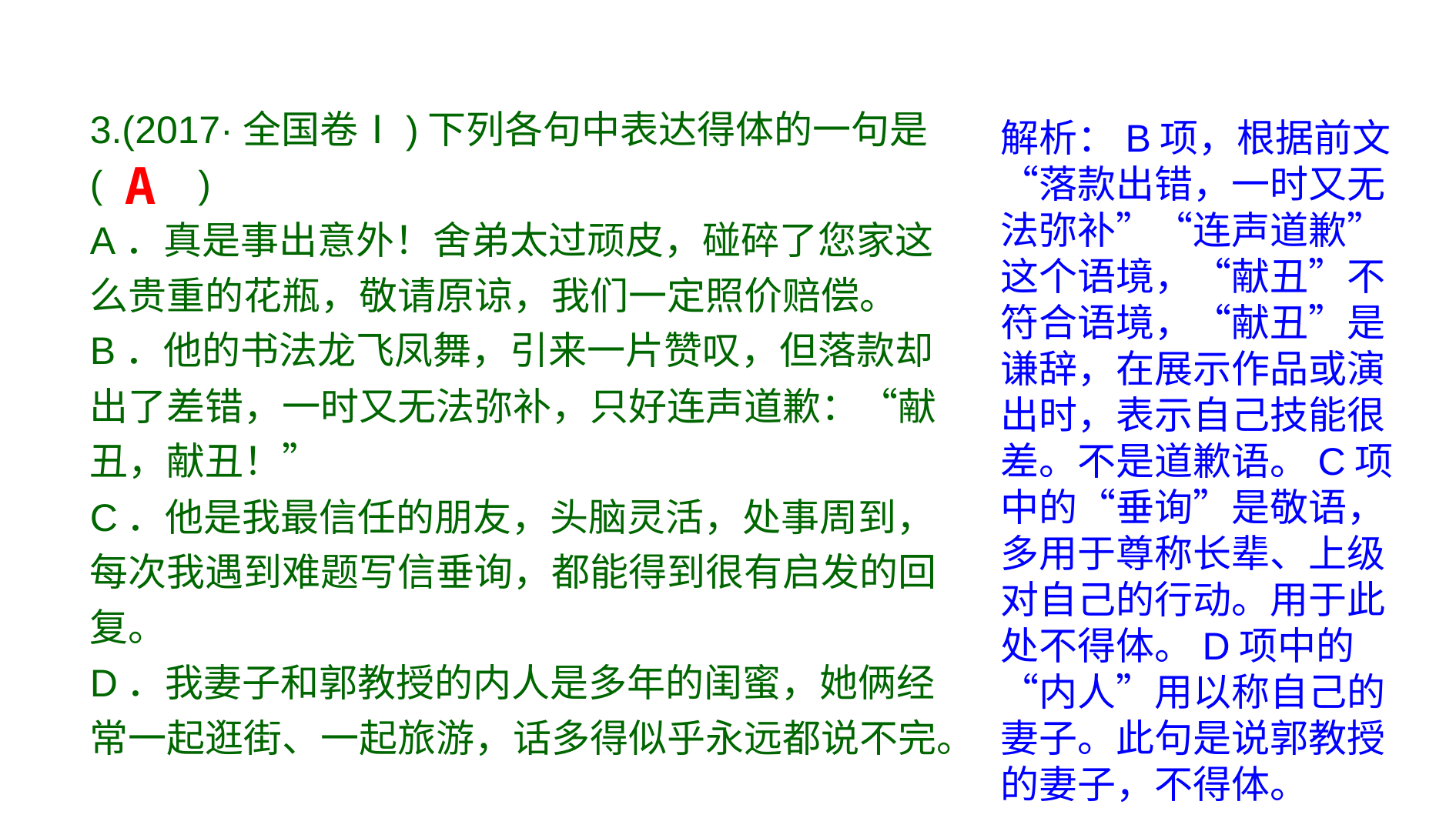

3.(2017·全国卷Ⅰ)下列各句中表达得体的一句是
(　　)
A．真是事出意外！舍弟太过顽皮，碰碎了您家这么贵重的花瓶，敬请原谅，我们一定照价赔偿。
B．他的书法龙飞凤舞，引来一片赞叹，但落款却出了差错，一时又无法弥补，只好连声道歉：“献丑，献丑！”
C．他是我最信任的朋友，头脑灵活，处事周到，每次我遇到难题写信垂询，都能得到很有启发的回复。
D．我妻子和郭教授的内人是多年的闺蜜，她俩经常一起逛街、一起旅游，话多得似乎永远都说不完。

解析：B项，根据前文“落款出错，一时又无法弥补”“连声道歉”这个语境，“献丑”不符合语境，“献丑”是谦辞，在展示作品或演出时，表示自己技能很差。不是道歉语。C项中的“垂询”是敬语，多用于尊称长辈、上级对自己的行动。用于此处不得体。D项中的“内人”用以称自己的妻子。此句是说郭教授的妻子，不得体。
A